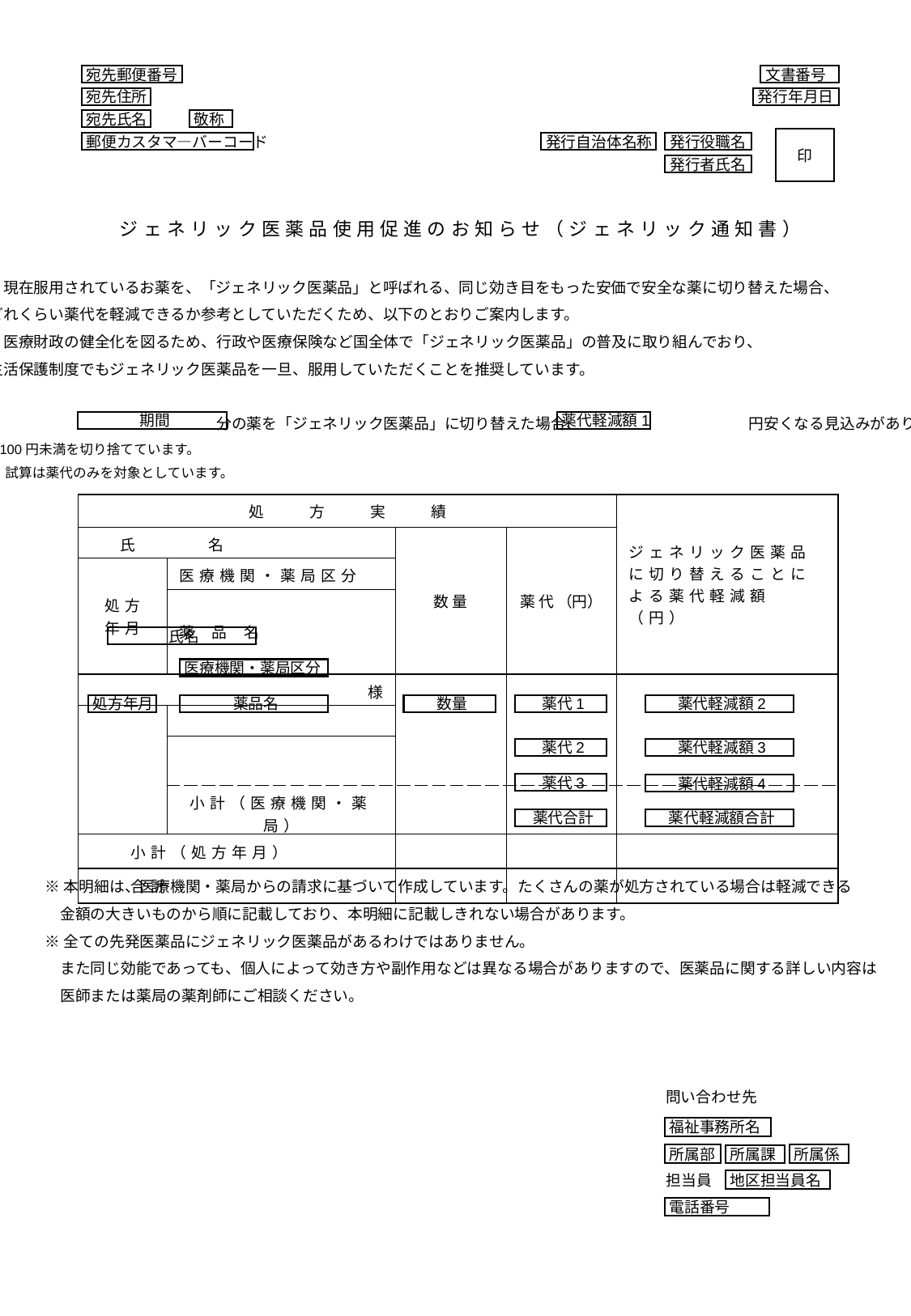

宛先郵便番号
文書番号
宛先住所
発行年月日
宛先氏名
敬称
印
郵便カスタマ―バーコード
発行自治体名称
発行役職名
発行者氏名

ジェネリック医薬品使用促進のお知らせ（ジェネリック通知書）
　現在服用されているお薬を、「ジェネリック医薬品」と呼ばれる、同じ効き目をもった安価で安全な薬に切り替えた場合、
どれくらい薬代を軽減できるか参考としていただくため、以下のとおりご案内します。
　医療財政の健全化を図るため、行政や医療保険など国全体で「ジェネリック医薬品」の普及に取り組んでおり、
生活保護制度でもジェネリック医薬品を一旦、服用していただくことを推奨しています。

　　　　　　　　　　　　　　　分の薬を「ジェネリック医薬品」に切り替えた場合、　　　　　　　　　　　円安くなる見込みがあります。
※100円未満を切り捨てています。
※試算は薬代のみを対象としています。

期間
薬代軽減額1
| 処　　方　　実　　績 |  |  |  | ジェネリック医薬品に切り替えることによる薬代軽減額（円） |
| --- | --- | --- | --- | --- |
| 氏 名 |  | 数 量 | 薬 代 （円） |  |
| 処方 年月 | 医療機関・薬局区分 |  |  |  |
|  | 薬 品 名 |  |  |  |
| 様 |  |  |  |  |
|  |  |  |  |  |
|  |  |  |  |  |
|  | 小計（医療機関・薬局） |  |  |  |
| 小計（処方年月） |  |  |  |  |
| 合計 |  |  |  |  |
氏名
医療機関・薬局区分
処方年月
薬品名
数量
薬代1
薬代軽減額2
薬代2
薬代軽減額3
薬代3
薬代軽減額4
薬代合計
薬代軽減額合計
※本明細は、医療機関・薬局からの請求に基づいて作成しています。たくさんの薬が処方されている場合は軽減できる
　金額の大きいものから順に記載しており、本明細に記載しきれない場合があります。
※全ての先発医薬品にジェネリック医薬品があるわけではありません。
　また同じ効能であっても、個人によって効き方や副作用などは異なる場合がありますので、医薬品に関する詳しい内容は
　医師または薬局の薬剤師にご相談ください。
問い合わせ先
福祉事務所名
所属部
所属係
所属課
担当員
地区担当員名
電話番号